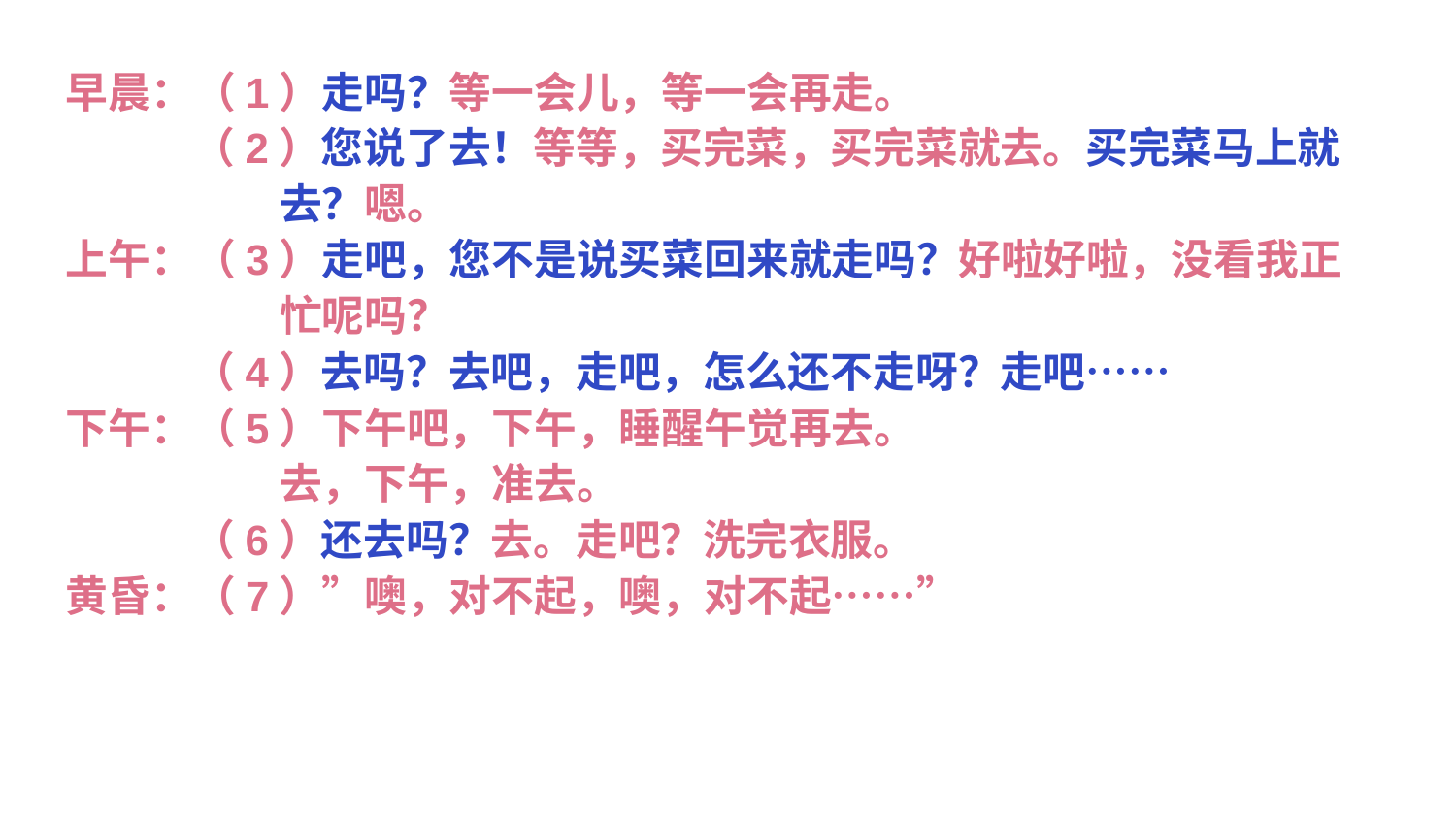

早晨：（1）走吗？等一会儿，等一会再走。
            （2）您说了去！等等，买完菜，买完菜就去。买完菜马上就
                     去？嗯。
上午：（3）走吧，您不是说买菜回来就走吗？好啦好啦，没看我正
                     忙呢吗？
            （4）去吗？去吧，走吧，怎么还不走呀？走吧……
下午：（5）下午吧，下午，睡醒午觉再去。
                     去，下午，准去。
            （6）还去吗？去。走吧？洗完衣服。
黄昏：（7）”噢，对不起，噢，对不起……”